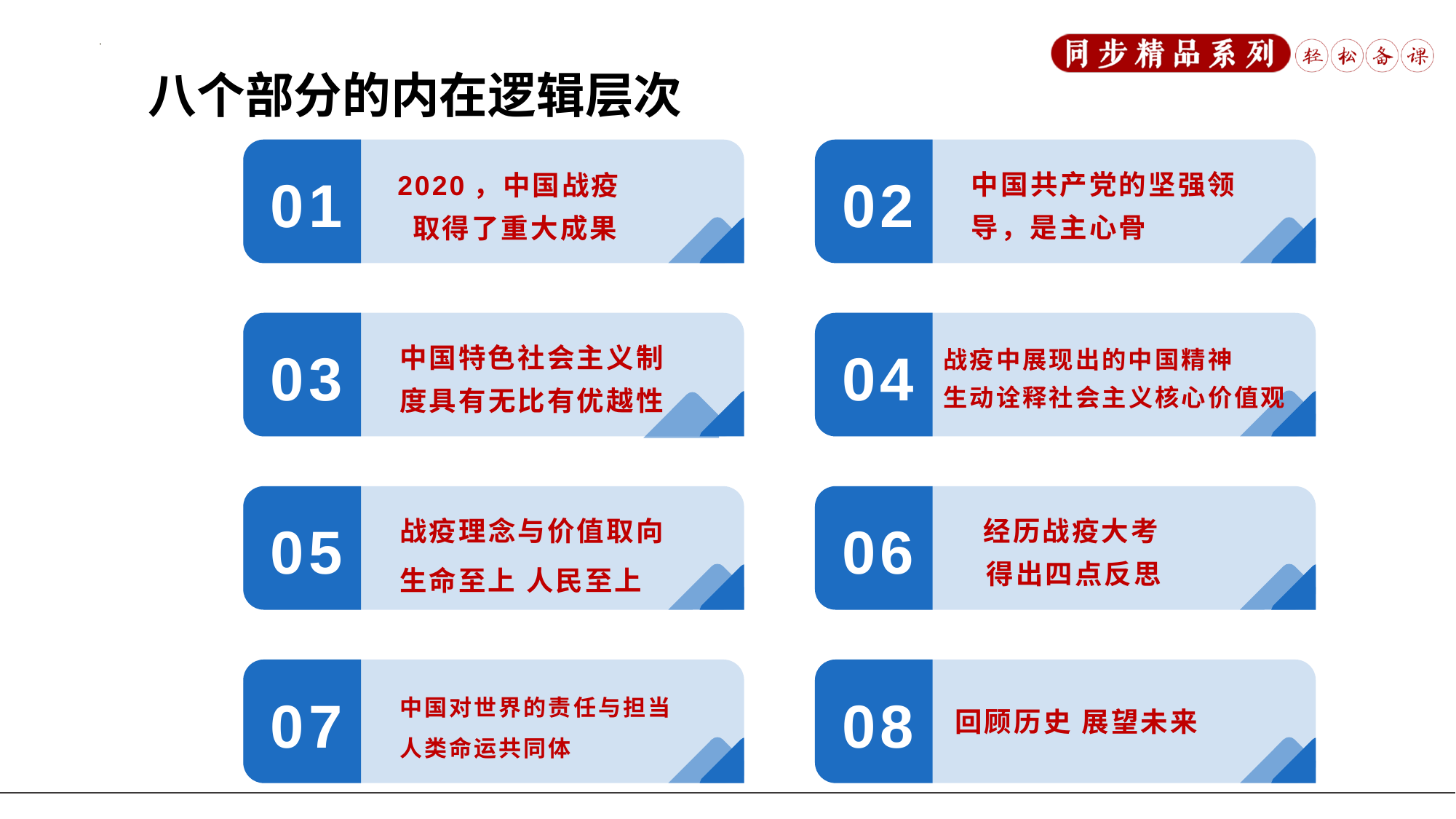

八个部分的内在逻辑层次

中国共产党的坚强领导，是主心骨
 2020，中国战疫
  取得了重大成果
01
02

中国特色社会主义制度具有无比有优越性
战疫中展现出的中国精神
生动诠释社会主义核心价值观
03
04

战疫理念与价值取向生命至上 人民至上
 经历战疫大考
 得出四点反思
05
06

回顾历史 展望未来
中国对世界的责任与担当
人类命运共同体
07
08

24